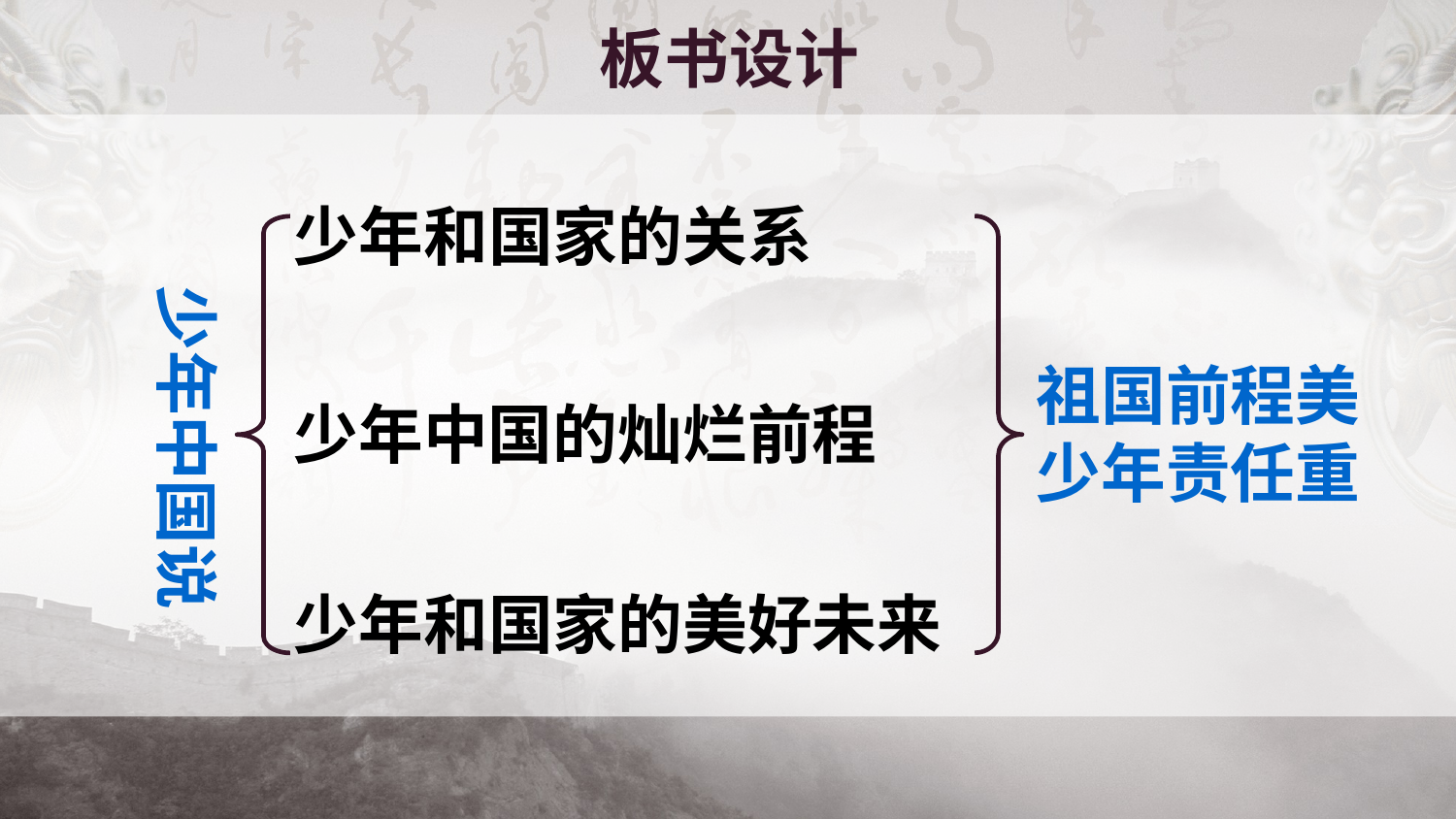

板书设计
少年和国家的关系
少年中国说

祖国前程美
少年责任重
少年中国的灿烂前程
少年和国家的美好未来